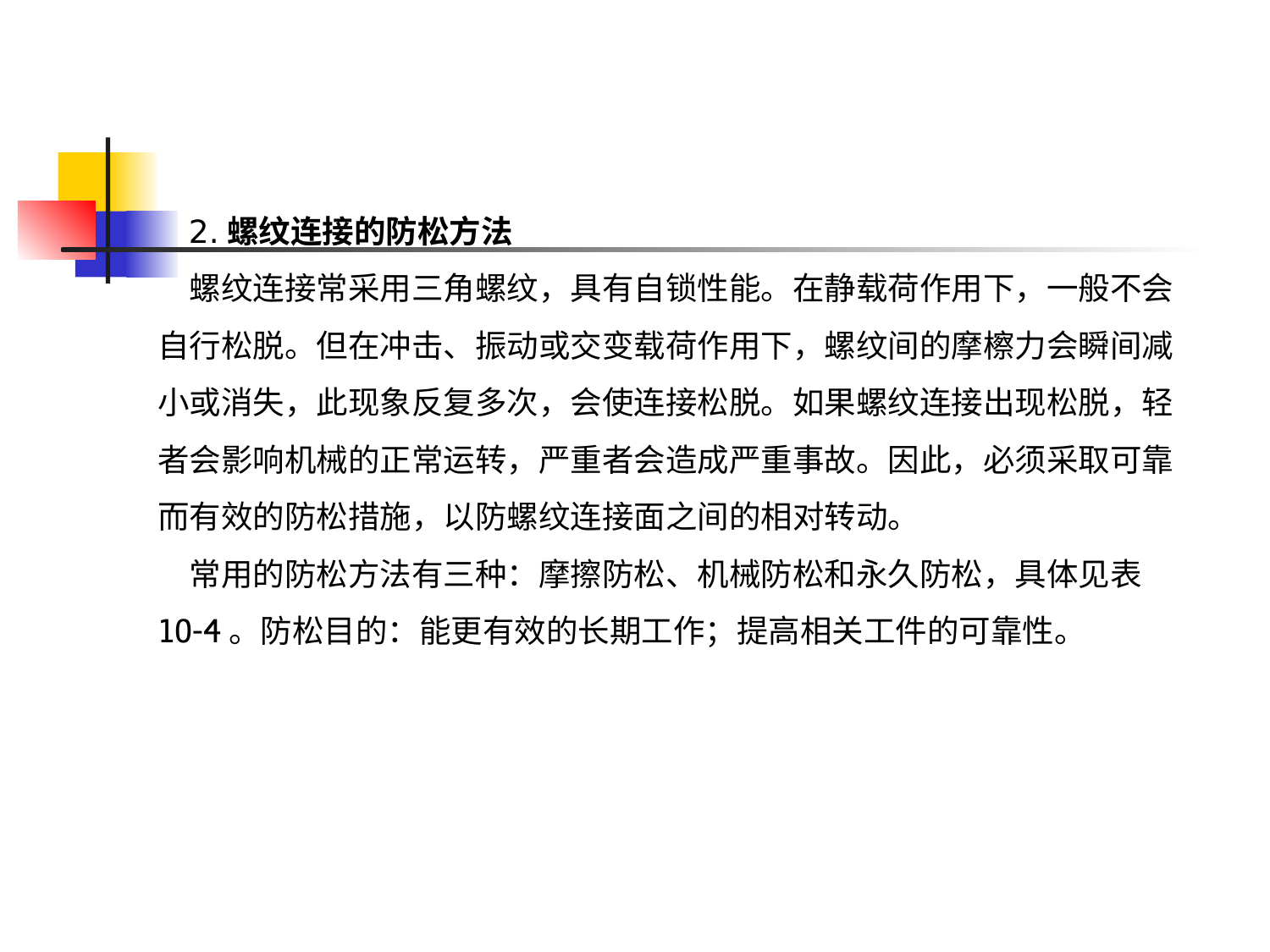

2.螺纹连接的防松方法
螺纹连接常采用三角螺纹，具有自锁性能。在静载荷作用下，一般不会自行松脱。但在冲击、振动或交变载荷作用下，螺纹间的摩檫力会瞬间减小或消失，此现象反复多次，会使连接松脱。如果螺纹连接出现松脱，轻者会影响机械的正常运转，严重者会造成严重事故。因此，必须采取可靠而有效的防松措施，以防螺纹连接面之间的相对转动。
常用的防松方法有三种：摩擦防松、机械防松和永久防松，具体见表10-4。防松目的：能更有效的长期工作；提高相关工件的可靠性。